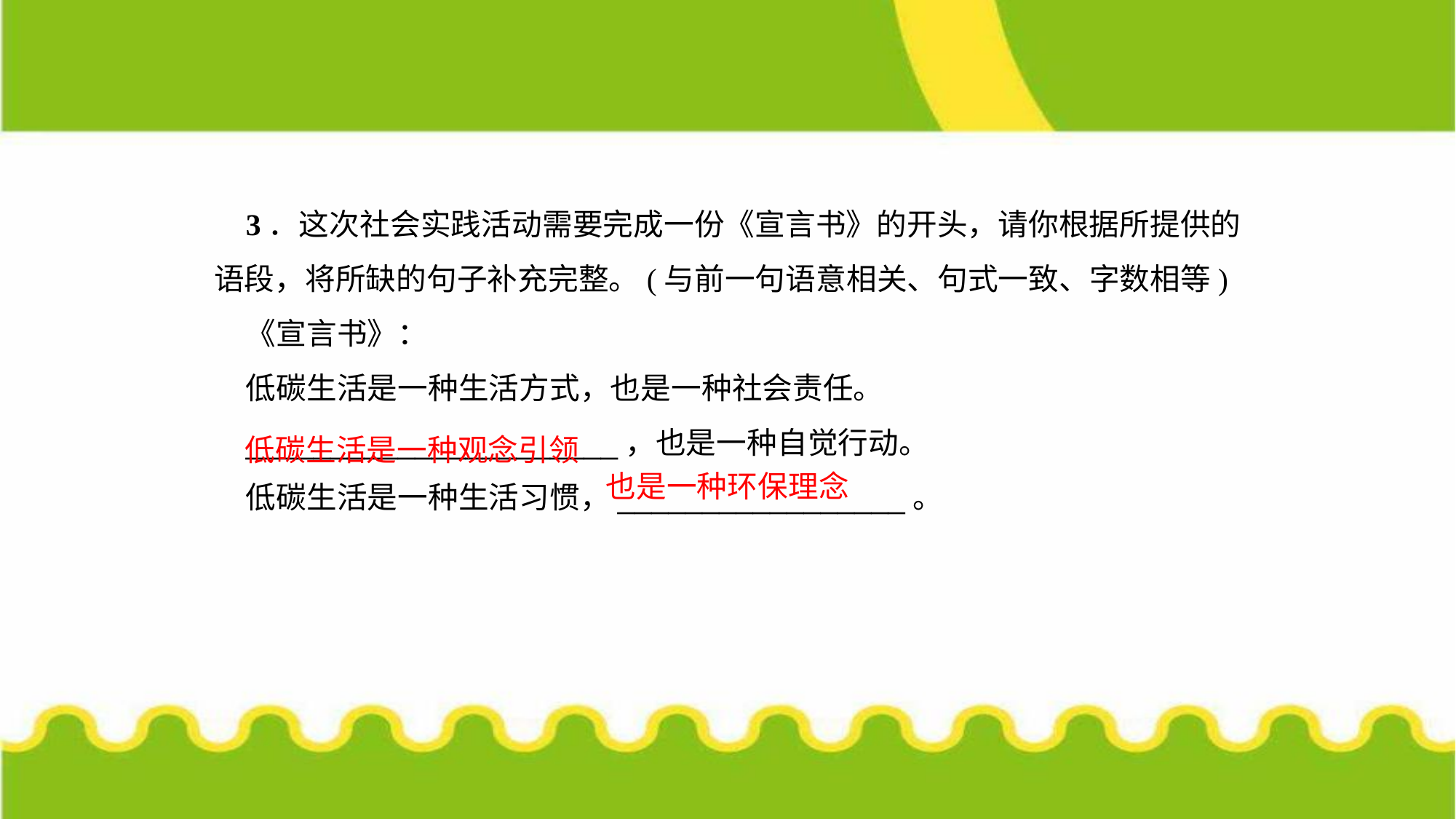

3．这次社会实践活动需要完成一份《宣言书》的开头，请你根据所提供的语段，将所缺的句子补充完整。(与前一句语意相关、句式一致、字数相等)
《宣言书》：
低碳生活是一种生活方式，也是一种社会责任。
______________________，也是一种自觉行动。
低碳生活是一种生活习惯，_________________。
低碳生活是一种观念引领
也是一种环保理念